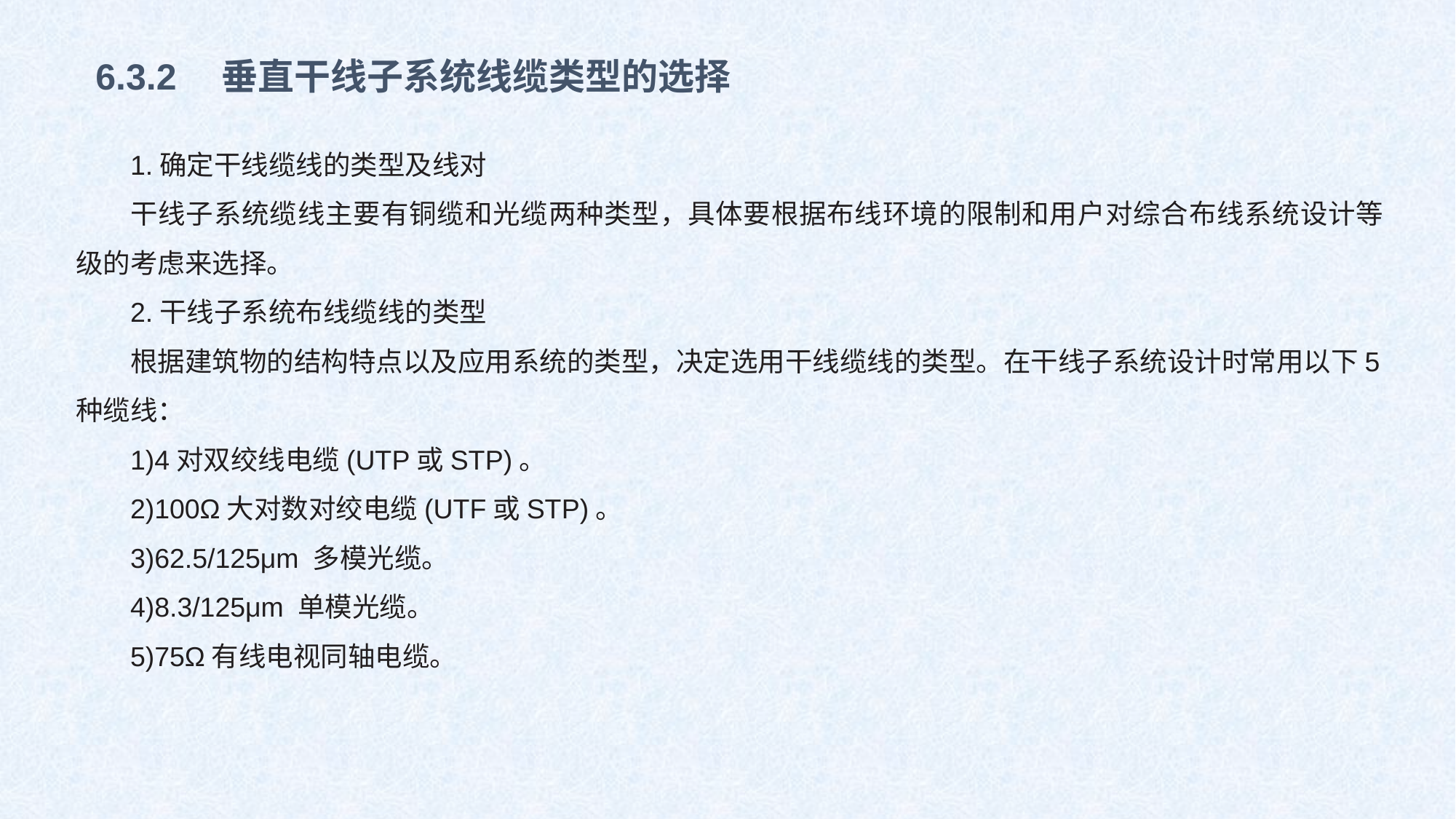

6.3.2　垂直干线子系统线缆类型的选择
1.确定干线缆线的类型及线对
干线子系统缆线主要有铜缆和光缆两种类型，具体要根据布线环境的限制和用户对综合布线系统设计等级的考虑来选择。
2.干线子系统布线缆线的类型
根据建筑物的结构特点以及应用系统的类型，决定选用干线缆线的类型。在干线子系统设计时常用以下5种缆线：
1)4对双绞线电缆(UTP或STP)。
2)100Ω大对数对绞电缆(UTF或STP)。
3)62.5/125μm 多模光缆。
4)8.3/125μm 单模光缆。
5)75Ω有线电视同轴电缆。